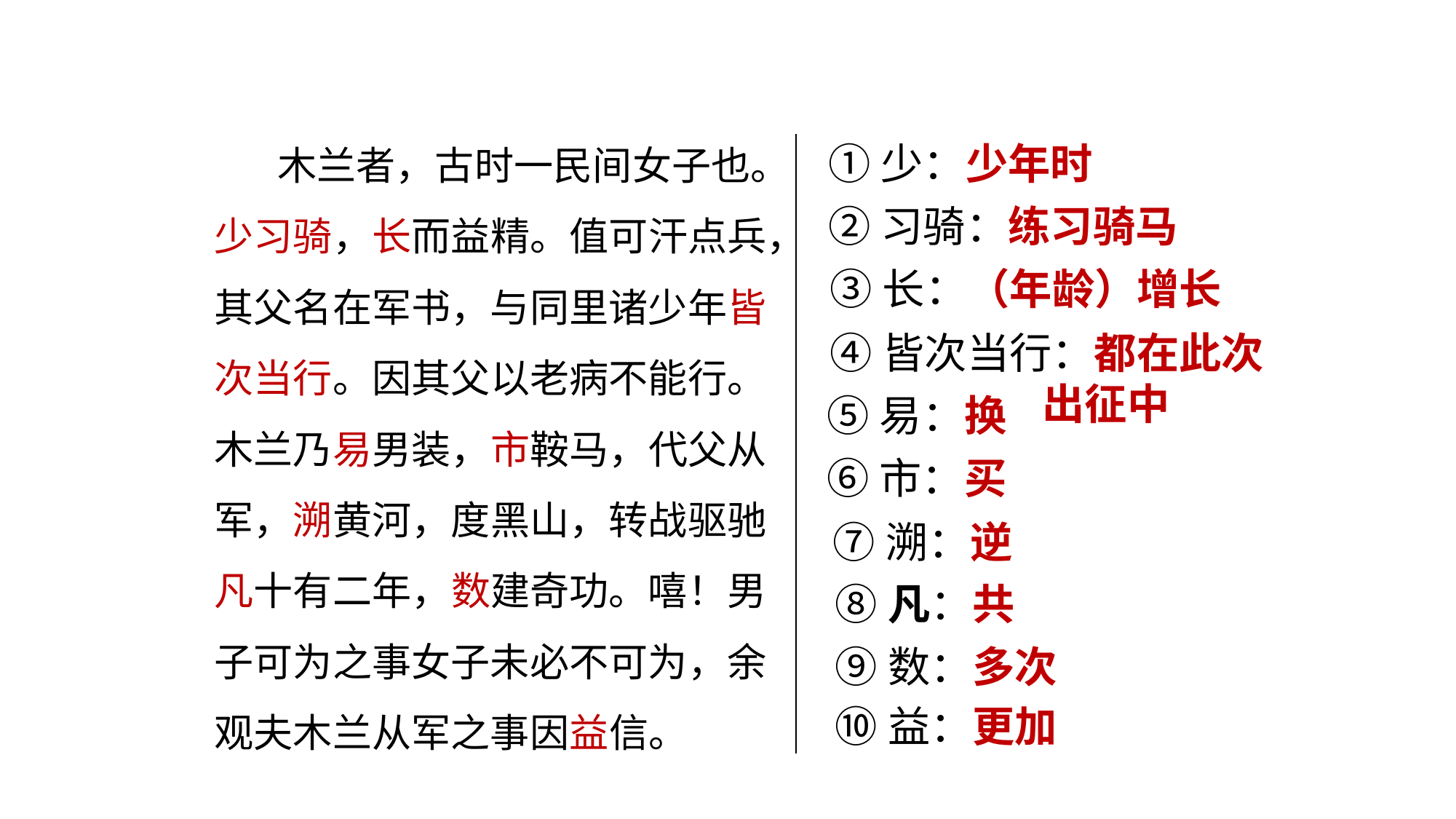

木兰者，古时一民间女子也。少习骑，长而益精。值可汗点兵，其父名在军书，与同里诸少年皆次当行。因其父以老病不能行。木兰乃易男装，市鞍马，代父从军，溯黄河，度黑山，转战驱驰凡十有二年，数建奇功。嘻！男子可为之事女子未必不可为，余观夫木兰从军之事因益信。
①少：少年时
②习骑：练习骑马
③长：（年龄）增长
④皆次当行：都在此次
                     出征中
 ⑤易：换
⑥市：买
⑦溯：逆
⑧凡：共
⑨数：多次
⑩益：更加